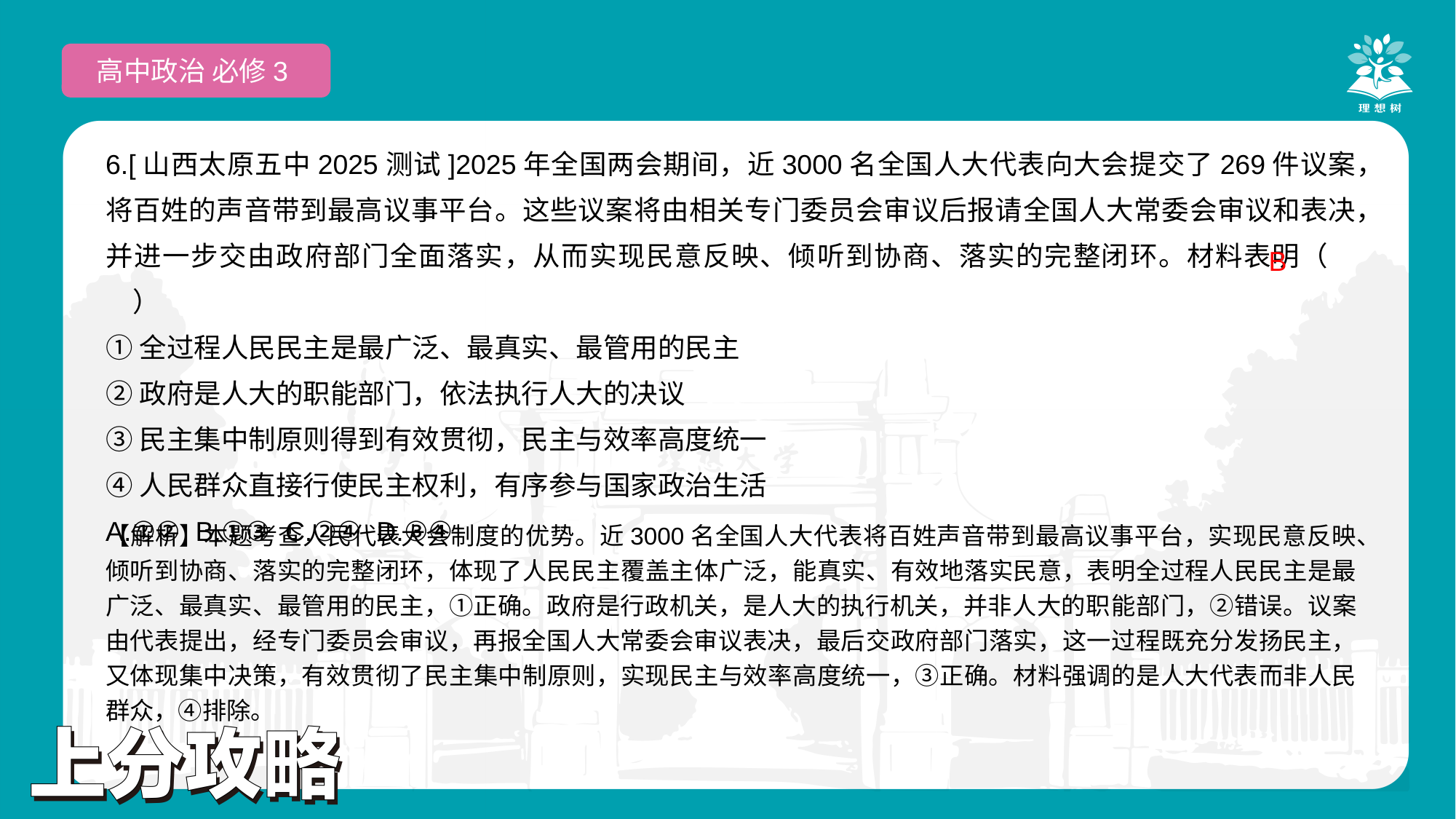

高中政治 必修3
6.[山西太原五中2025测试]2025年全国两会期间，近3000名全国人大代表向大会提交了269件议案，将百姓的声音带到最高议事平台。这些议案将由相关专门委员会审议后报请全国人大常委会审议和表决，并进一步交由政府部门全面落实，从而实现民意反映、倾听到协商、落实的完整闭环。材料表明（　　）
①全过程人民民主是最广泛、最真实、最管用的民主
②政府是人大的职能部门，依法执行人大的决议
③民主集中制原则得到有效贯彻，民主与效率高度统一
④人民群众直接行使民主权利，有序参与国家政治生活
A.①②  B.①③  C.②④  D.③④
 B
【解析】本题考查人民代表大会制度的优势。近3000名全国人大代表将百姓声音带到最高议事平台，实现民意反映、倾听到协商、落实的完整闭环，体现了人民民主覆盖主体广泛，能真实、有效地落实民意，表明全过程人民民主是最广泛、最真实、最管用的民主，①正确。政府是行政机关，是人大的执行机关，并非人大的职能部门，②错误。议案由代表提出，经专门委员会审议，再报全国人大常委会审议表决，最后交政府部门落实，这一过程既充分发扬民主，又体现集中决策，有效贯彻了民主集中制原则，实现民主与效率高度统一，③正确。材料强调的是人大代表而非人民群众，④排除。